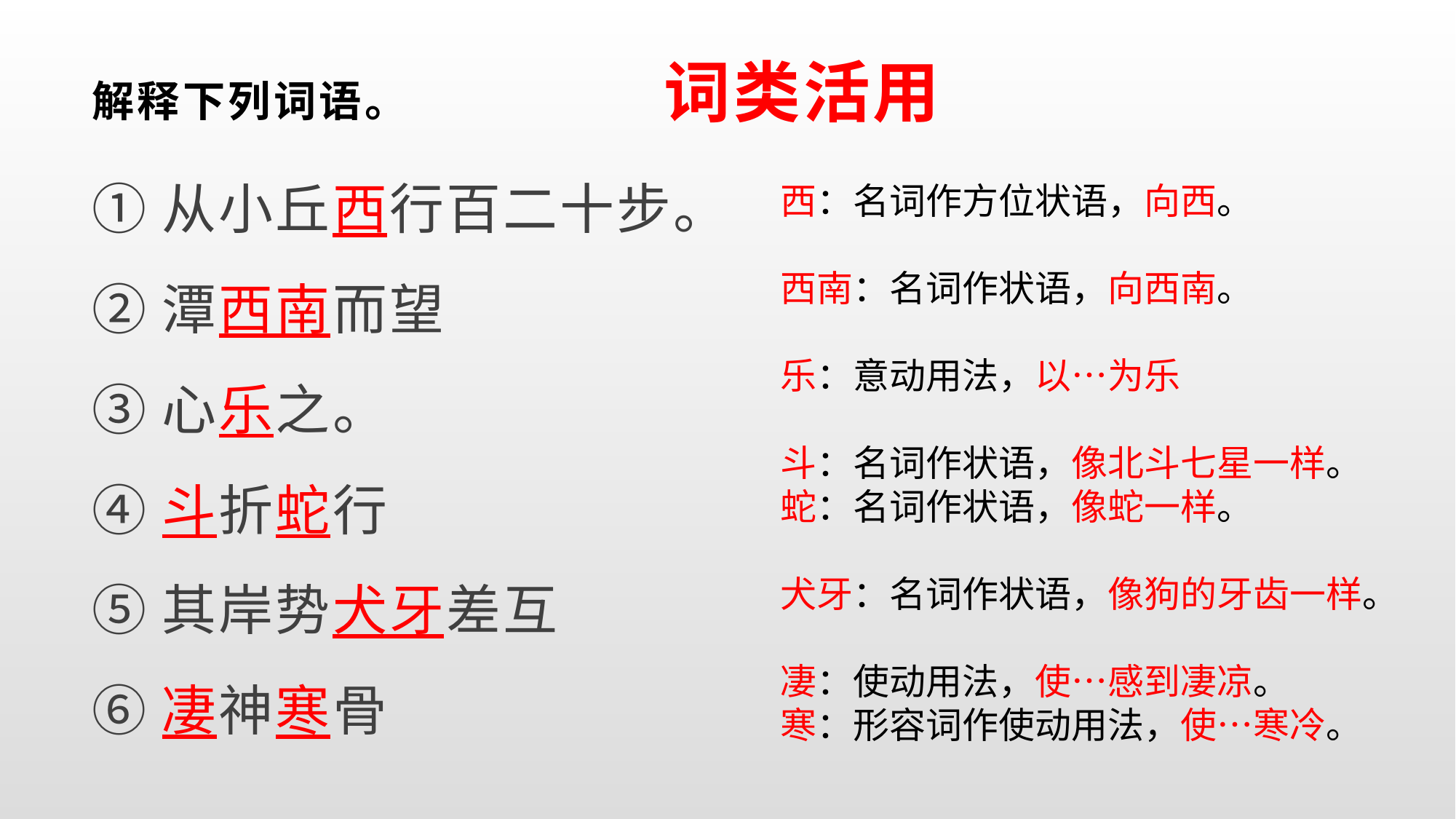

# 解释下列词语。                    词类活用
①从小丘西行百二十步。
②潭西南而望
③心乐之。
④斗折蛇行
⑤其岸势犬牙差互
⑥凄神寒骨
西：名词作方位状语，向西。

西南：名词作状语，向西南。

乐：意动用法，以…为乐

斗：名词作状语，像北斗七星一样。蛇：名词作状语，像蛇一样。

犬牙：名词作状语，像狗的牙齿一样。

凄：使动用法，使…感到凄凉。
寒：形容词作使动用法，使…寒冷。